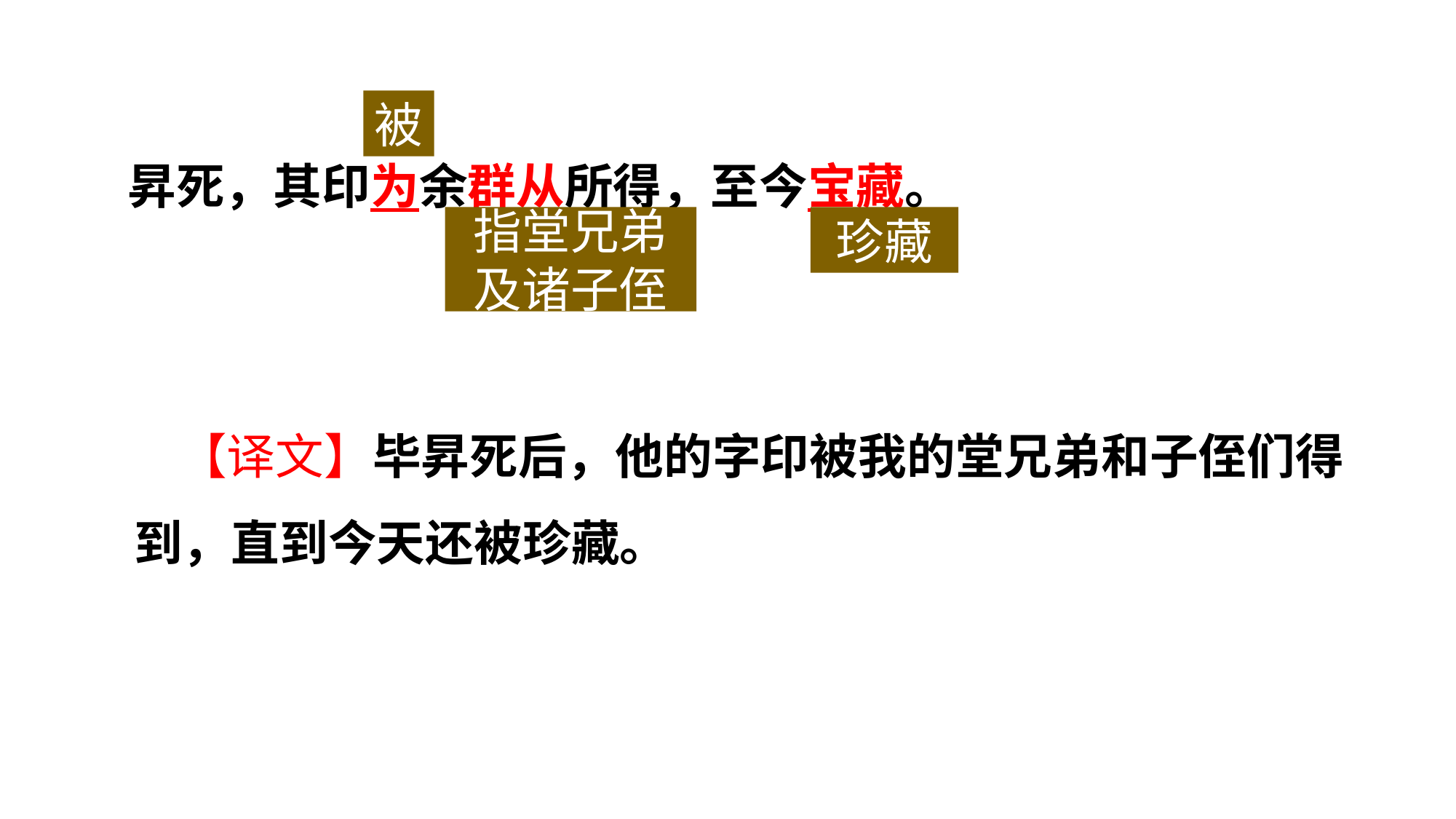

被
    昇死，其印为余群从所得，至今宝藏。
指堂兄弟及诸子侄
珍藏
   【译文】毕昇死后，他的字印被我的堂兄弟和子侄们得到，直到今天还被珍藏。